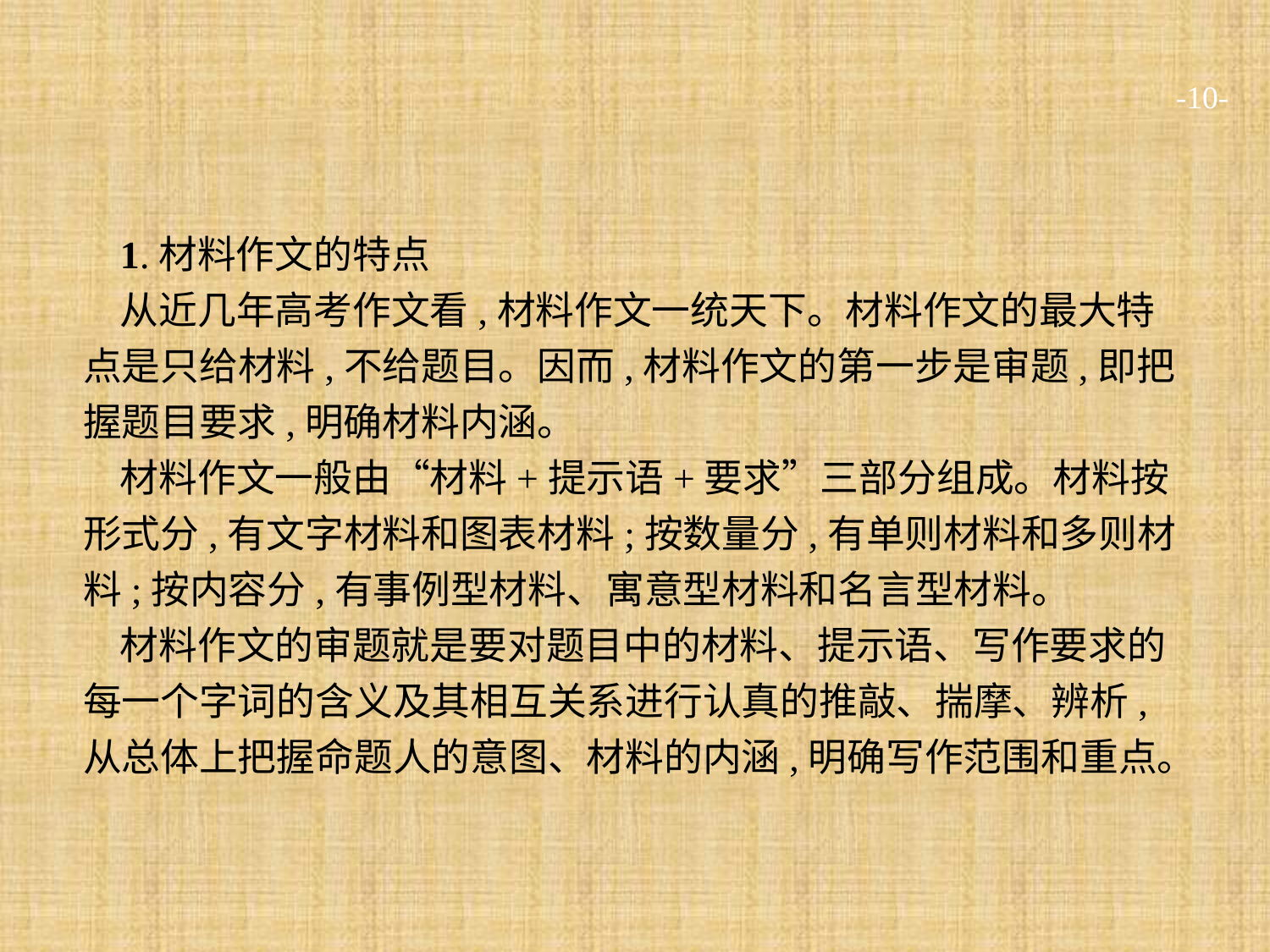

-10-
1.材料作文的特点
从近几年高考作文看,材料作文一统天下。材料作文的最大特点是只给材料,不给题目。因而,材料作文的第一步是审题,即把握题目要求,明确材料内涵。
材料作文一般由“材料+提示语+要求”三部分组成。材料按形式分,有文字材料和图表材料;按数量分,有单则材料和多则材料;按内容分,有事例型材料、寓意型材料和名言型材料。
材料作文的审题就是要对题目中的材料、提示语、写作要求的每一个字词的含义及其相互关系进行认真的推敲、揣摩、辨析,从总体上把握命题人的意图、材料的内涵,明确写作范围和重点。